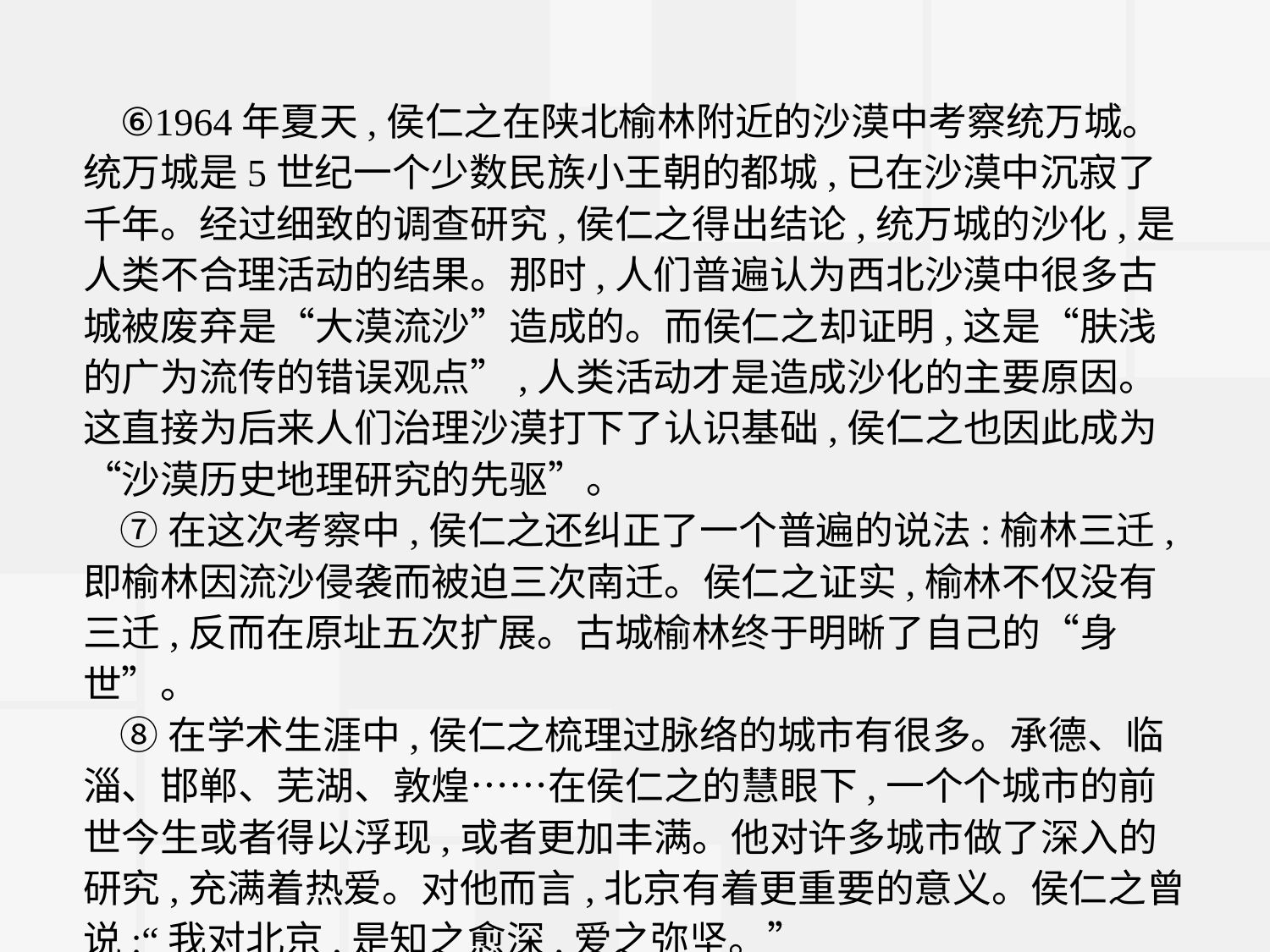

⑥1964年夏天,侯仁之在陕北榆林附近的沙漠中考察统万城。统万城是5世纪一个少数民族小王朝的都城,已在沙漠中沉寂了千年。经过细致的调查研究,侯仁之得出结论,统万城的沙化,是人类不合理活动的结果。那时,人们普遍认为西北沙漠中很多古城被废弃是“大漠流沙”造成的。而侯仁之却证明,这是“肤浅的广为流传的错误观点”,人类活动才是造成沙化的主要原因。这直接为后来人们治理沙漠打下了认识基础,侯仁之也因此成为“沙漠历史地理研究的先驱”。
⑦在这次考察中,侯仁之还纠正了一个普遍的说法:榆林三迁,即榆林因流沙侵袭而被迫三次南迁。侯仁之证实,榆林不仅没有三迁,反而在原址五次扩展。古城榆林终于明晰了自己的“身世”。
⑧在学术生涯中,侯仁之梳理过脉络的城市有很多。承德、临淄、邯郸、芜湖、敦煌……在侯仁之的慧眼下,一个个城市的前世今生或者得以浮现,或者更加丰满。他对许多城市做了深入的研究,充满着热爱。对他而言,北京有着更重要的意义。侯仁之曾说:“我对北京,是知之愈深,爱之弥坚。”